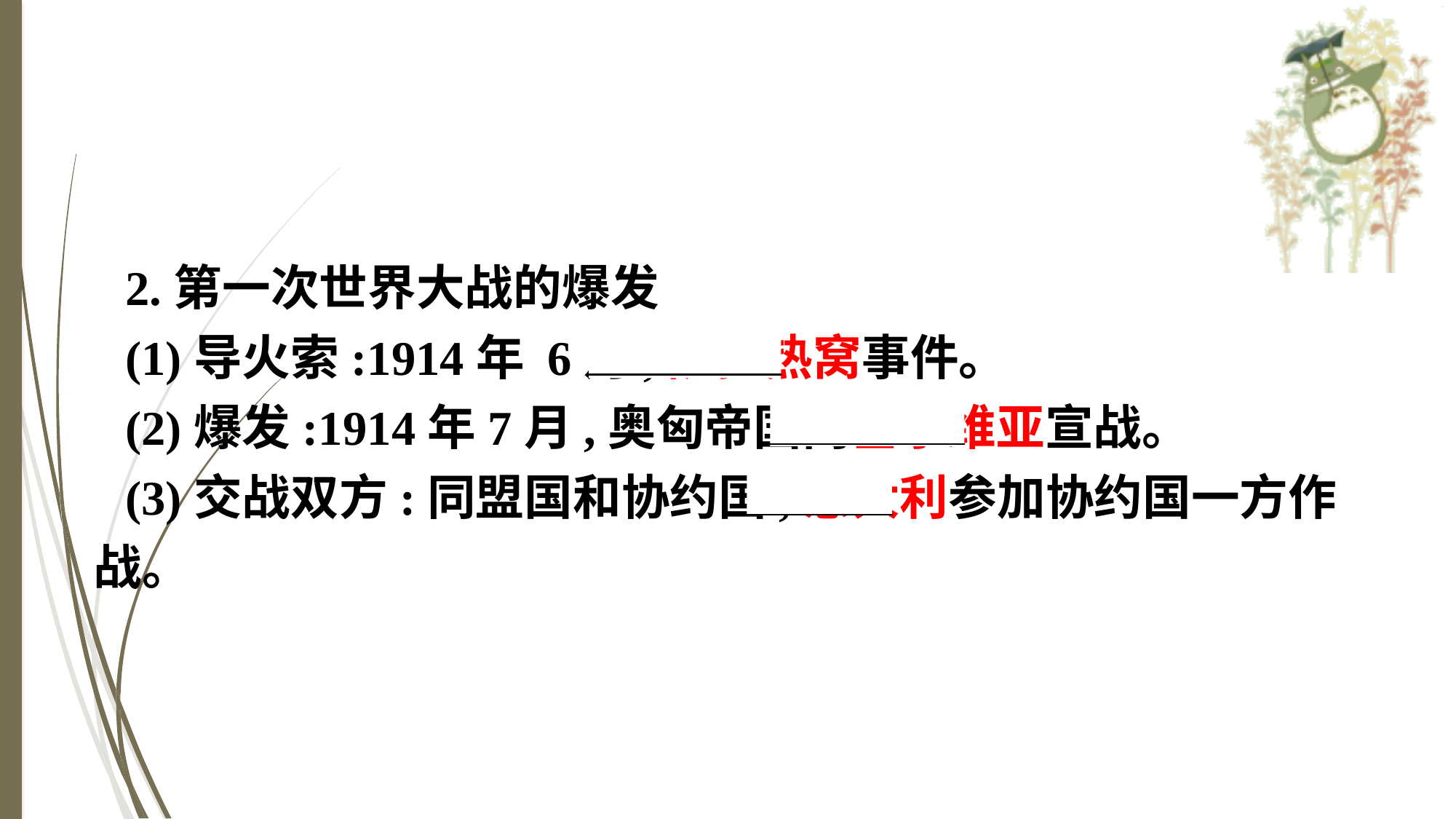

2.第一次世界大战的爆发
(1)导火索:1914年 6月,萨拉热窝事件。
(2)爆发:1914年7月,奥匈帝国向塞尔维亚宣战。
(3)交战双方:同盟国和协约国,意大利参加协约国一方作战。